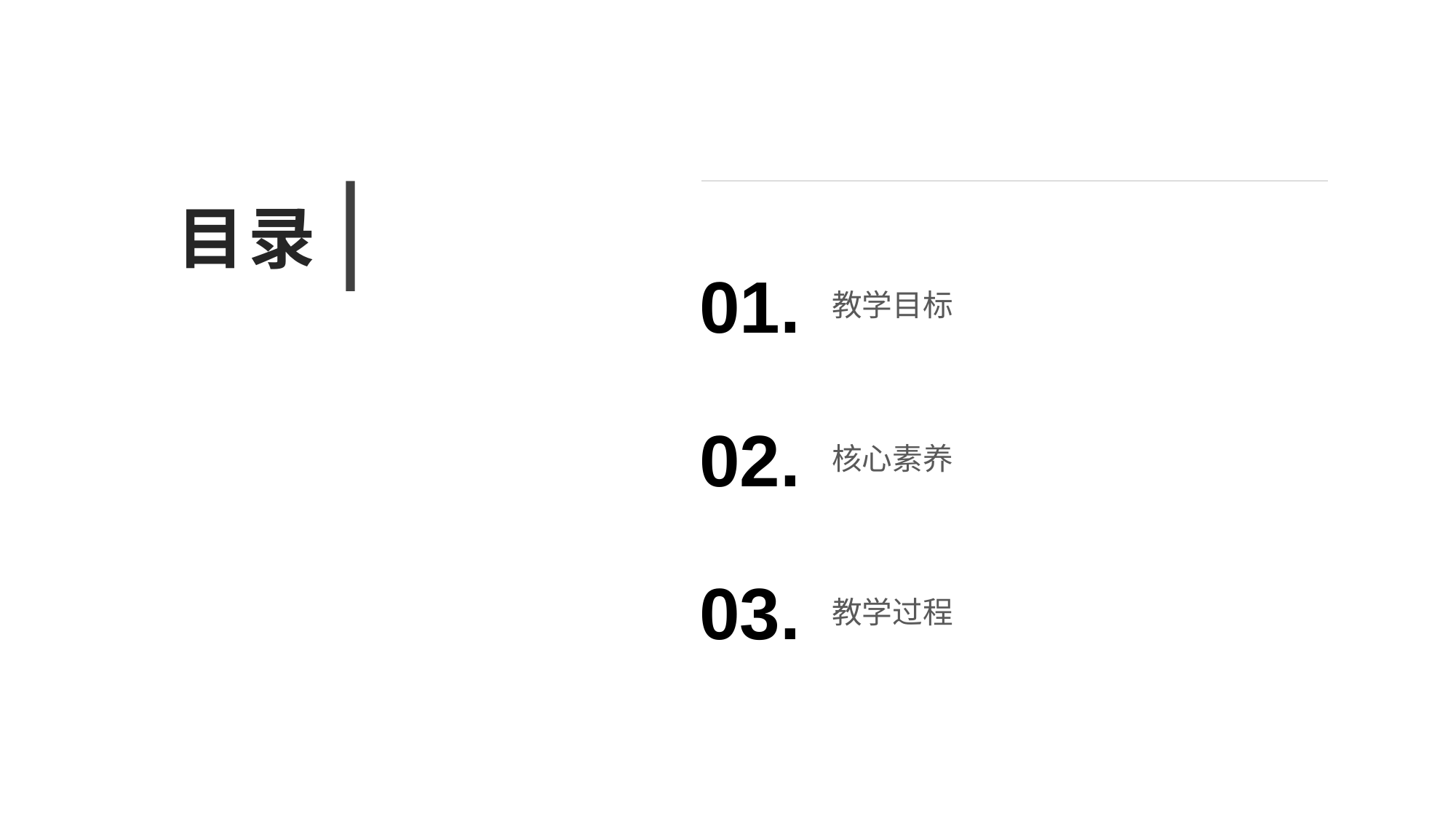

目录
01.
教学目标
02.
核心素养
03.
教学过程